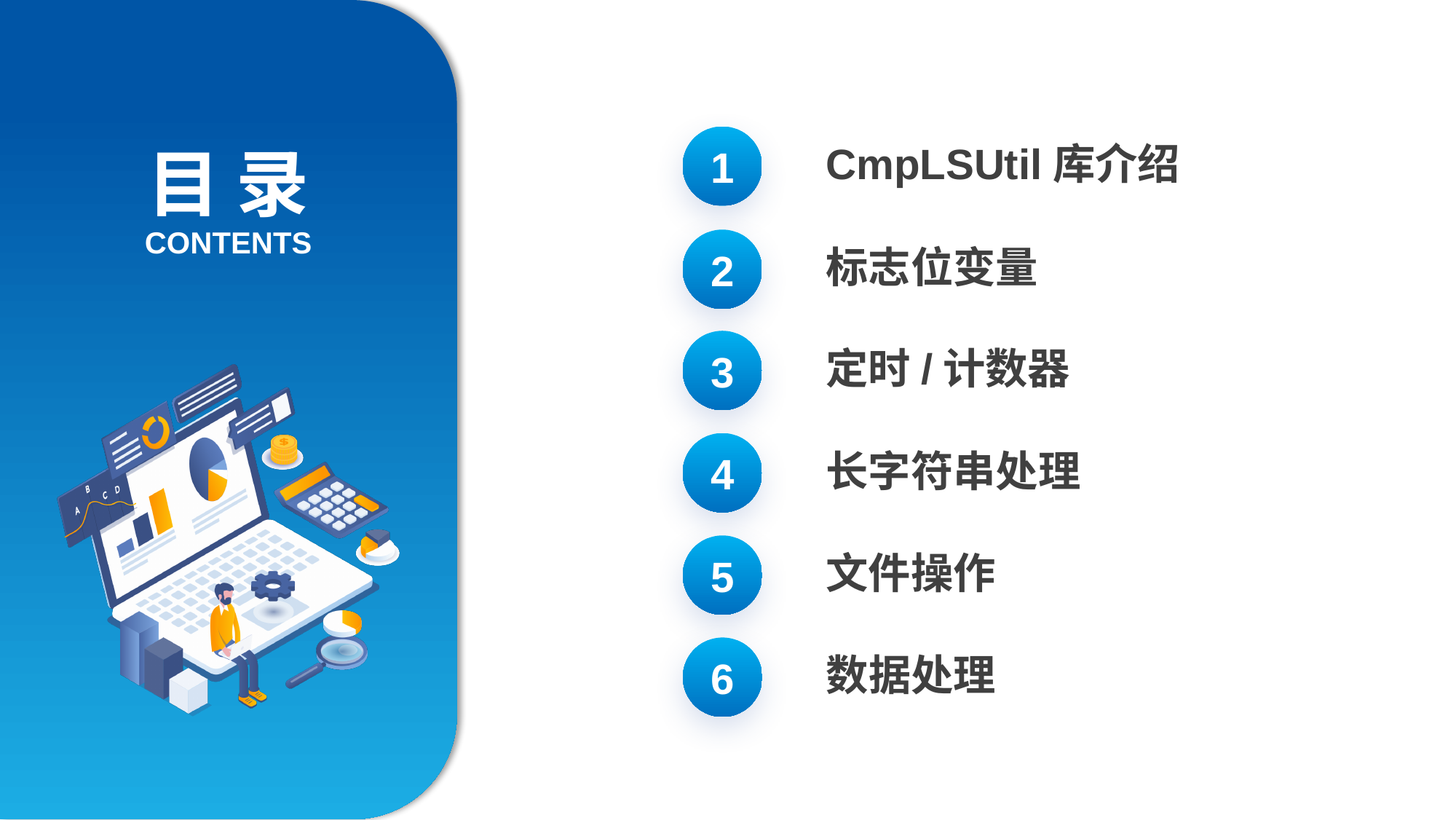

CmpLSUtil库介绍
1

标志位变量
2

定时/计数器
3

长字符串处理
4

文件操作
5

数据处理
6